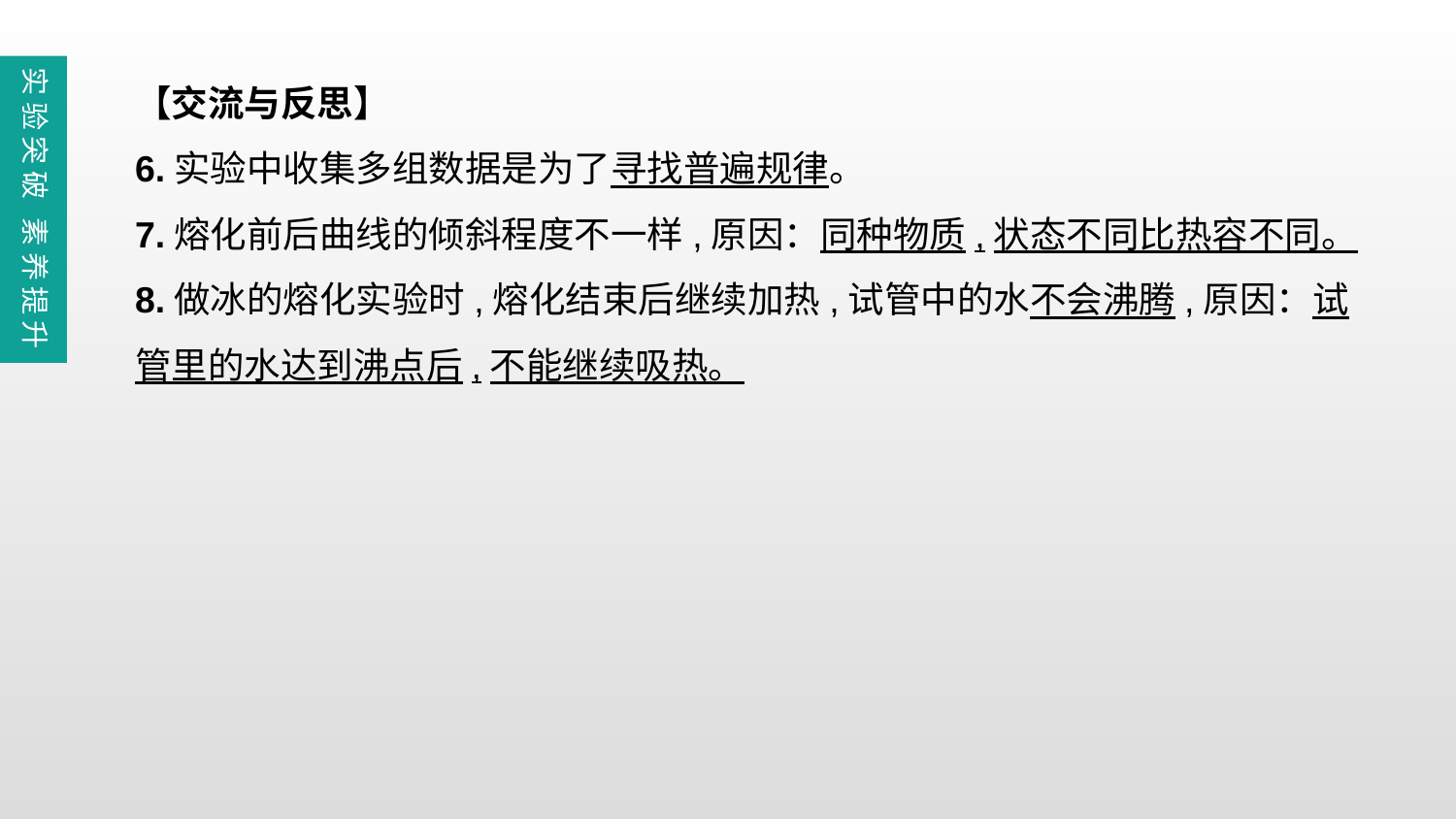

【交流与反思】
6.实验中收集多组数据是为了寻找普遍规律。
7.熔化前后曲线的倾斜程度不一样,原因：同种物质,状态不同比热容不同。
8.做冰的熔化实验时,熔化结束后继续加热,试管中的水不会沸腾,原因：试管里的水达到沸点后,不能继续吸热。

实验突破 素养提升